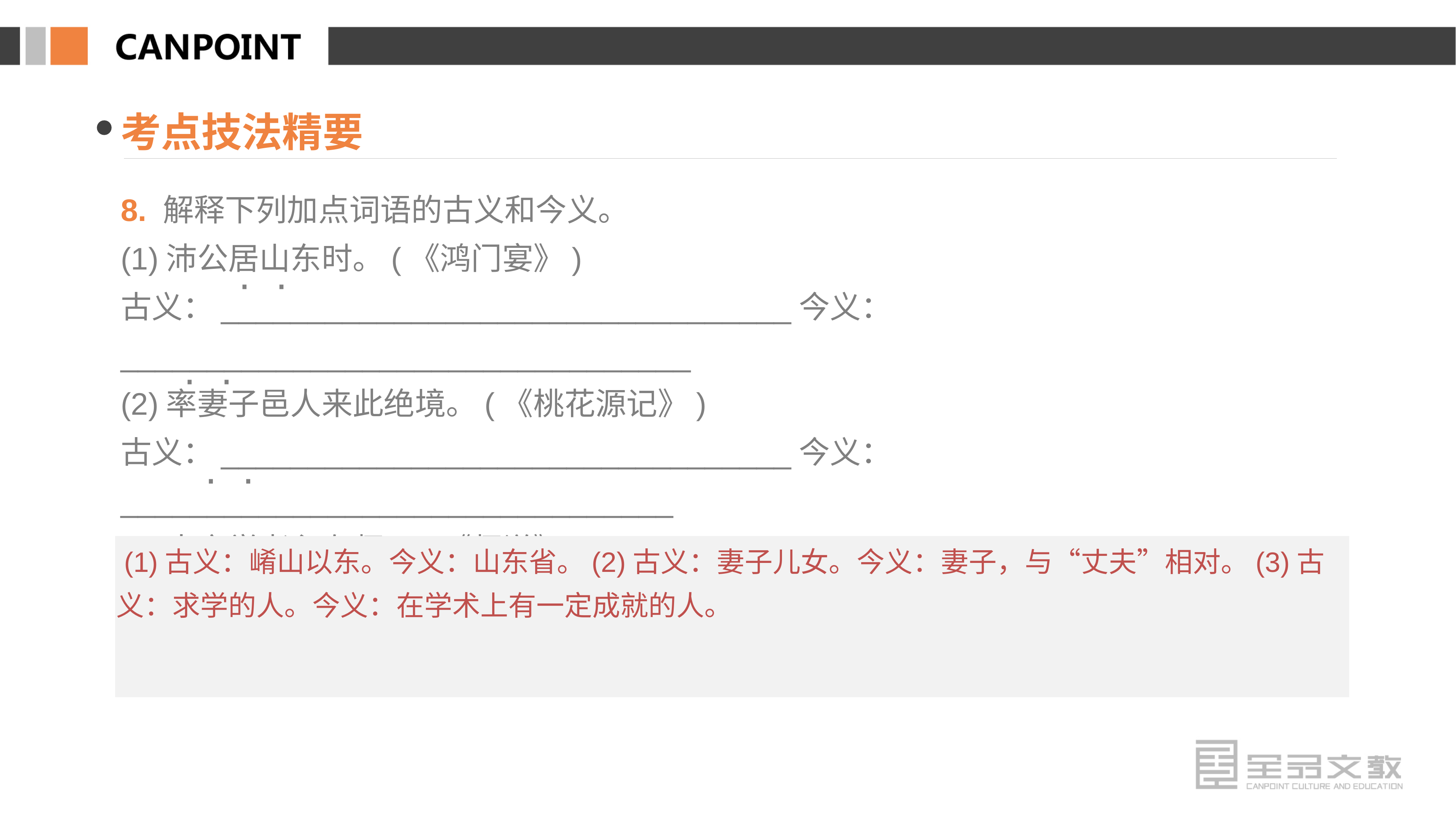

考点技法精要

8. 解释下列加点词语的古义和今义。
(1)沛公居山东时。(《鸿门宴》)
古义：_________________________________今义：_________________________________
(2)率妻子邑人来此绝境。(《桃花源记》)
古义：_________________________________今义：________________________________
(3)古之学者必有师。(《师说》)
古义：_________________________________今义：___________________________________
·  ·
·  ·
·  ·
 (1)古义：崤山以东。今义：山东省。(2)古义：妻子儿女。今义：妻子，与“丈夫”相对。(3)古义：求学的人。今义：在学术上有一定成就的人。